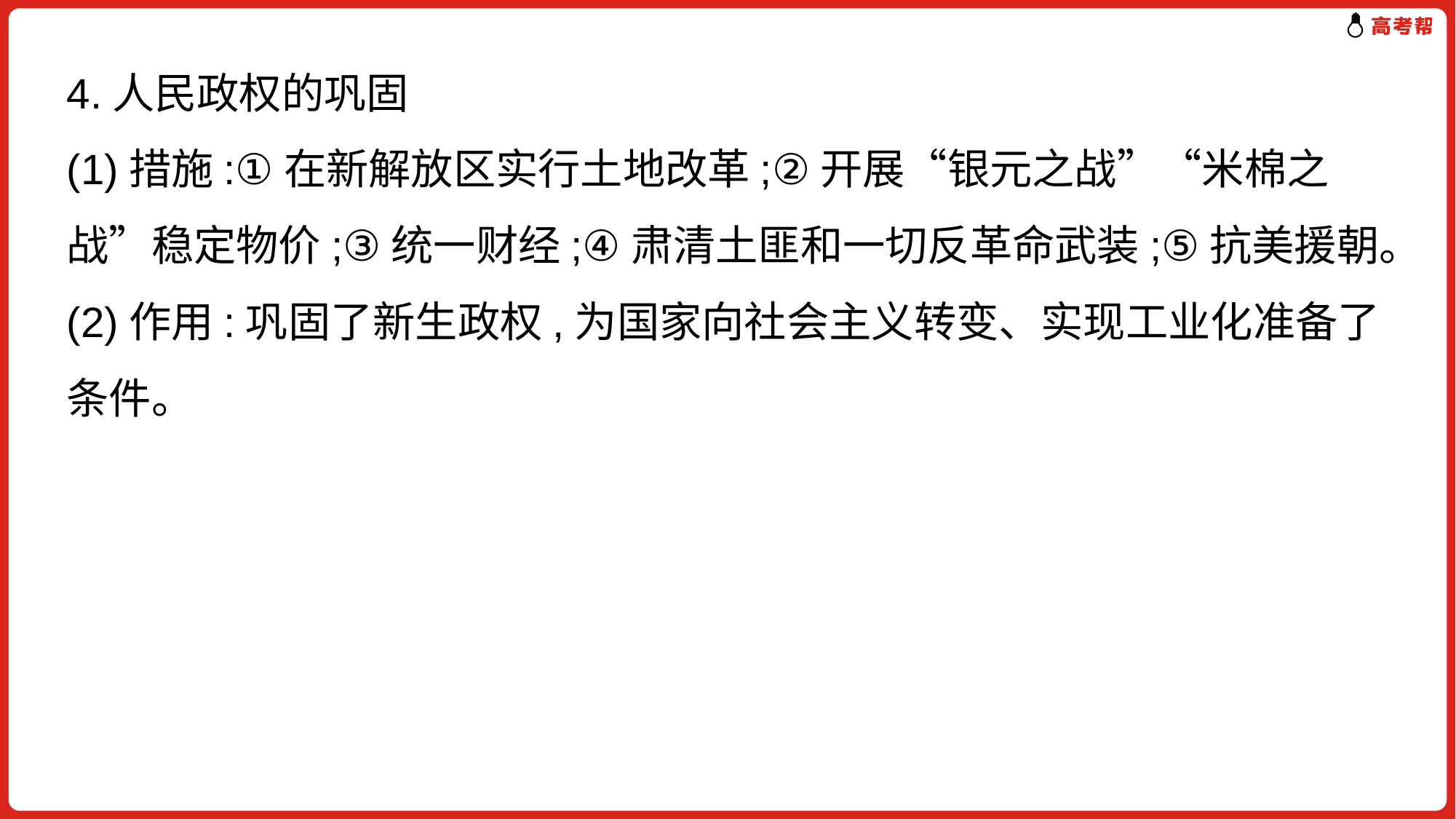

4.人民政权的巩固
(1)措施:①在新解放区实行土地改革;②开展“银元之战”“米棉之战”稳定物价;③统一财经;④肃清土匪和一切反革命武装;⑤抗美援朝。
(2)作用:巩固了新生政权,为国家向社会主义转变、实现工业化准备了条件。